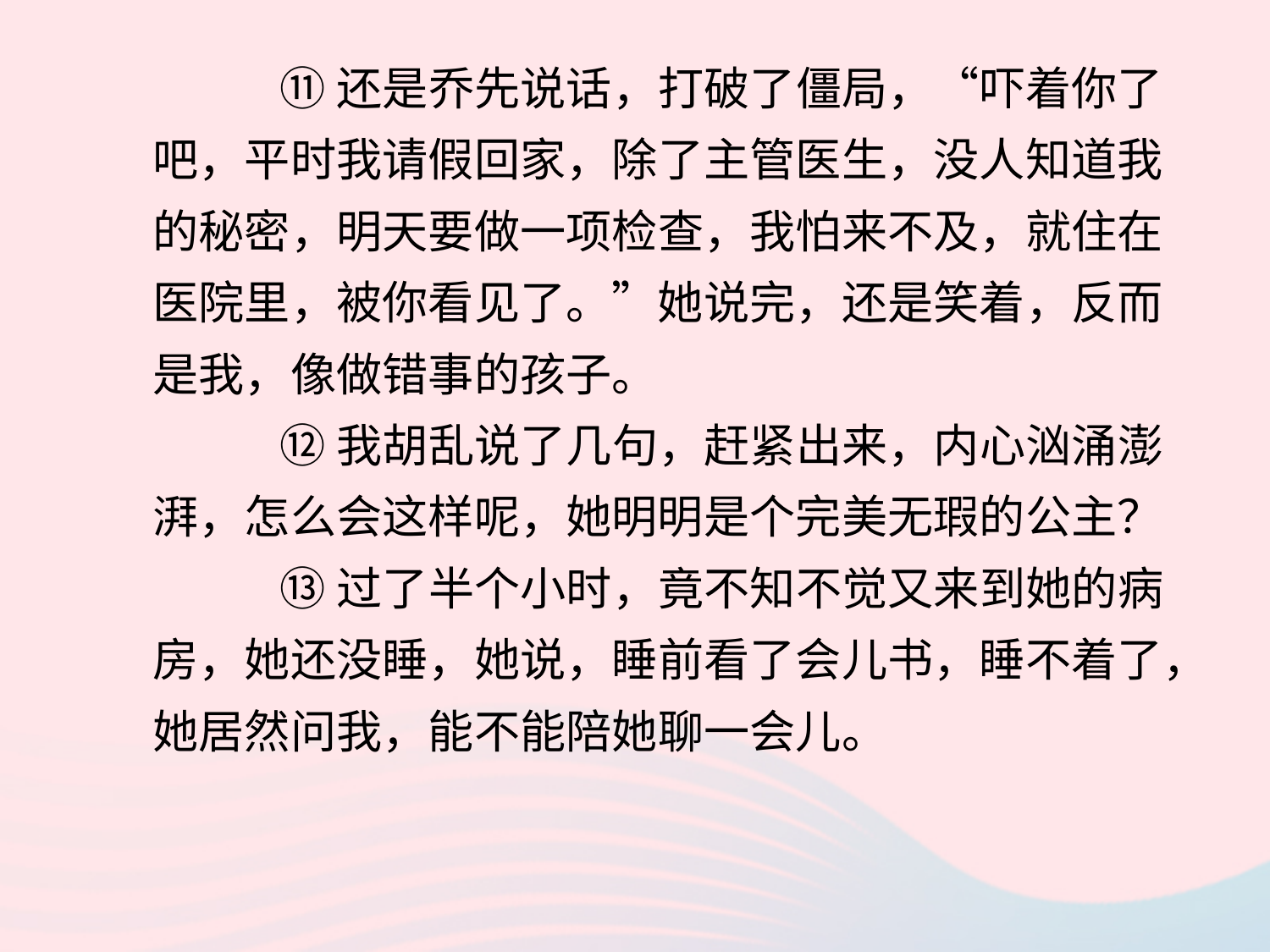

⑪还是乔先说话，打破了僵局，“吓着你了吧，平时我请假回家，除了主管医生，没人知道我的秘密，明天要做一项检查，我怕来不及，就住在医院里，被你看见了。”她说完，还是笑着，反而是我，像做错事的孩子。
	⑫我胡乱说了几句，赶紧出来，内心汹涌澎湃，怎么会这样呢，她明明是个完美无瑕的公主？
	⑬过了半个小时，竟不知不觉又来到她的病房，她还没睡，她说，睡前看了会儿书，睡不着了，她居然问我，能不能陪她聊一会儿。